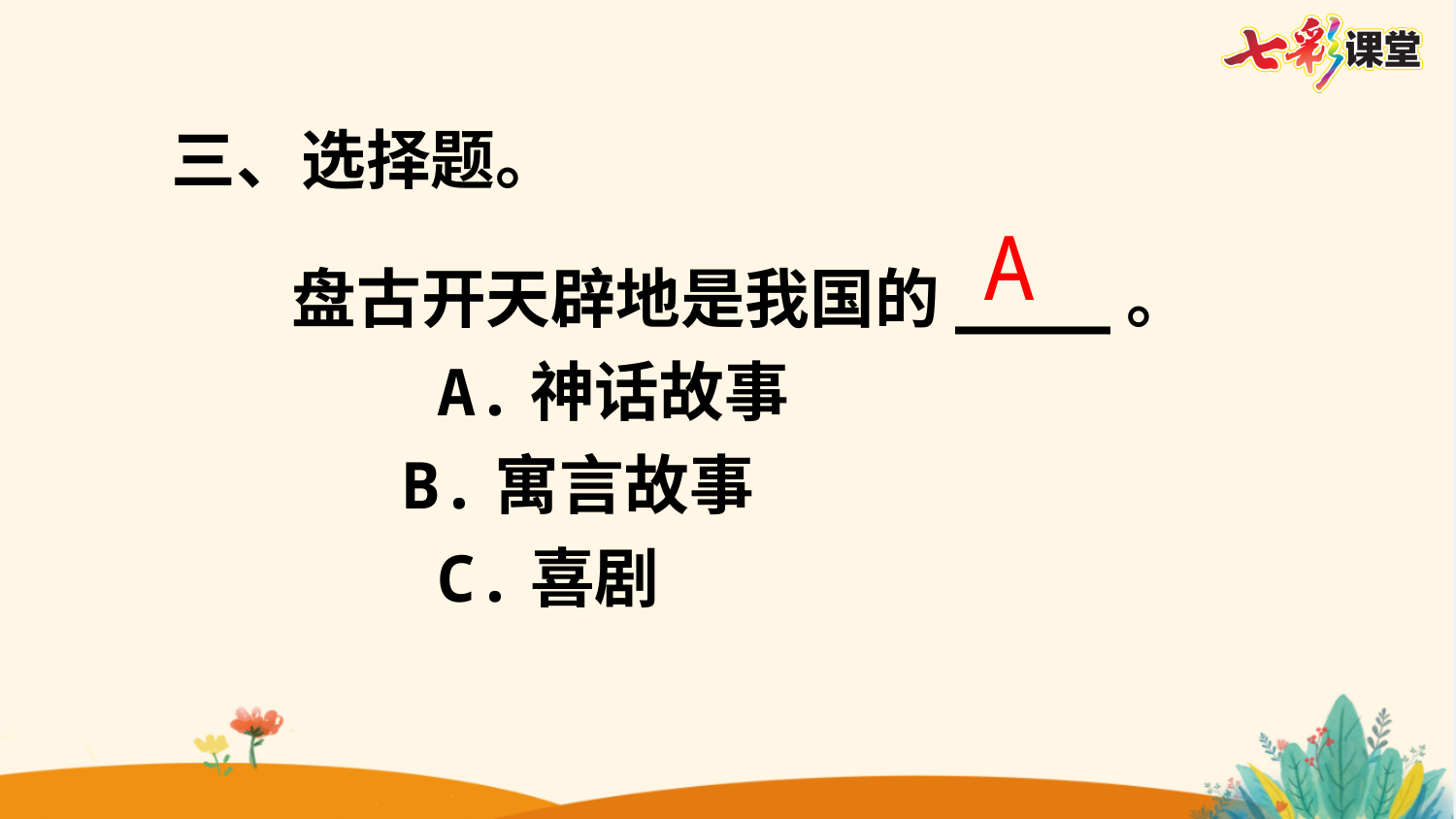

三、选择题。
A
盘古开天辟地是我国的____。
　　A.神话故事
　  B.寓言故事
　　C.喜剧